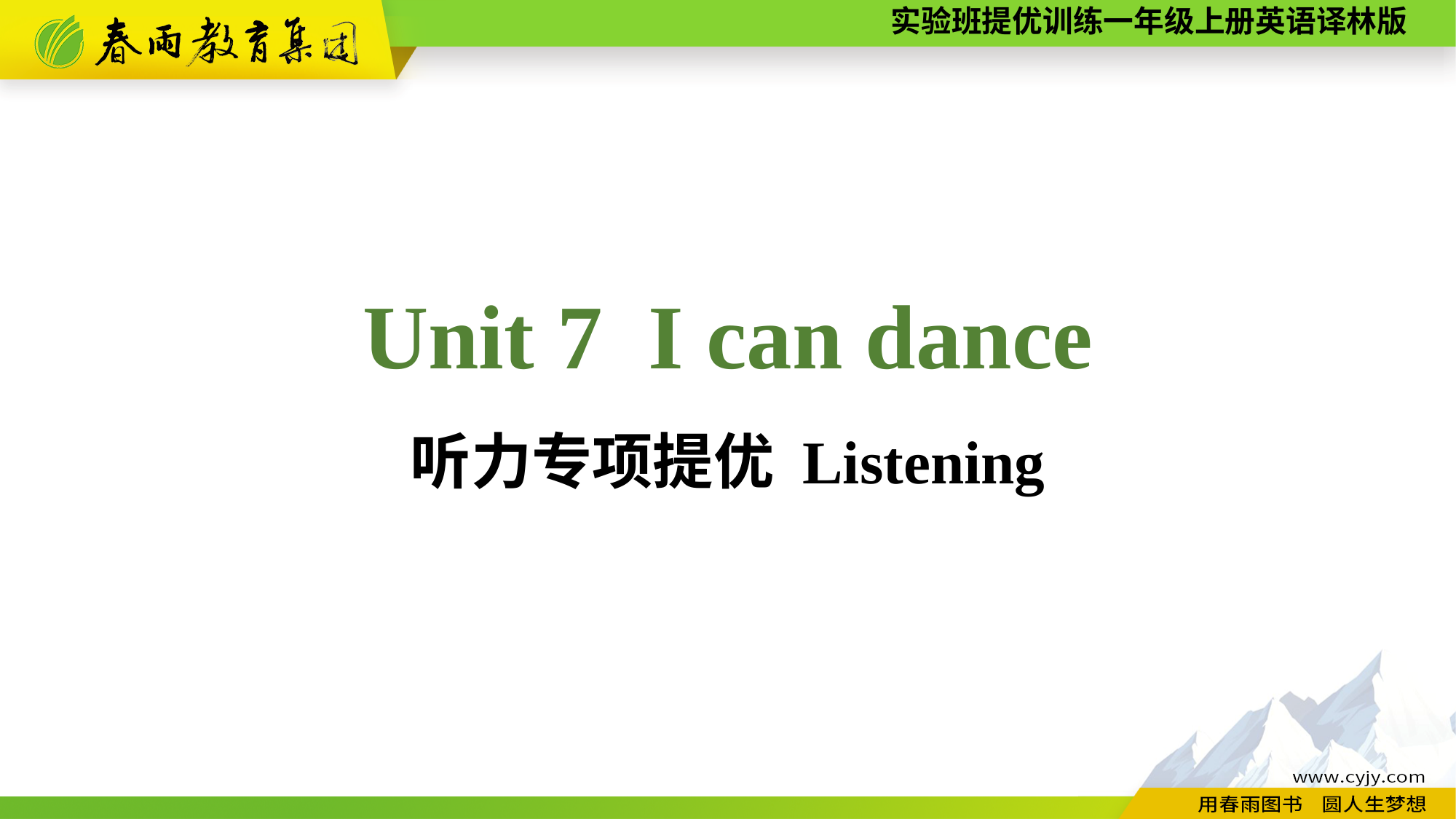

Unit 7  I can dance
听力专项提优 Listening